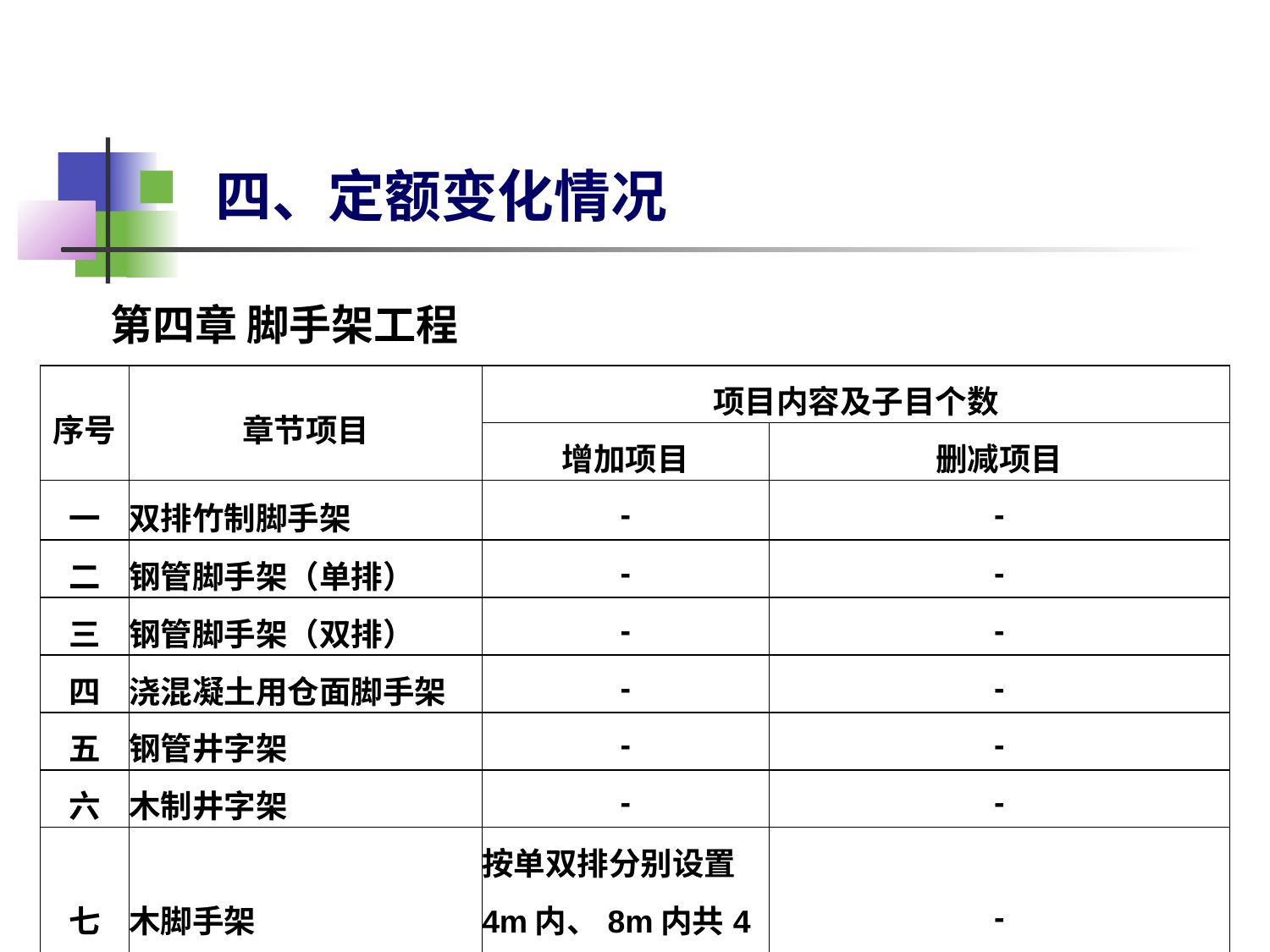

四、定额变化情况
第四章 脚手架工程

| 序号 | 章节项目 | 项目内容及子目个数 |  |
| --- | --- | --- | --- |
|  |  | 增加项目 | 删减项目 |
| 一 | 双排竹制脚手架 | - | - |
| 二 | 钢管脚手架（单排） | - | - |
| 三 | 钢管脚手架（双排） | - | - |
| 四 | 浇混凝土用仓面脚手架 | - | - |
| 五 | 钢管井字架 | - | - |
| 六 | 木制井字架 | - | - |
| 七 | 木脚手架 | 按单双排分别设置4m内、8m内共4个子目 | - |